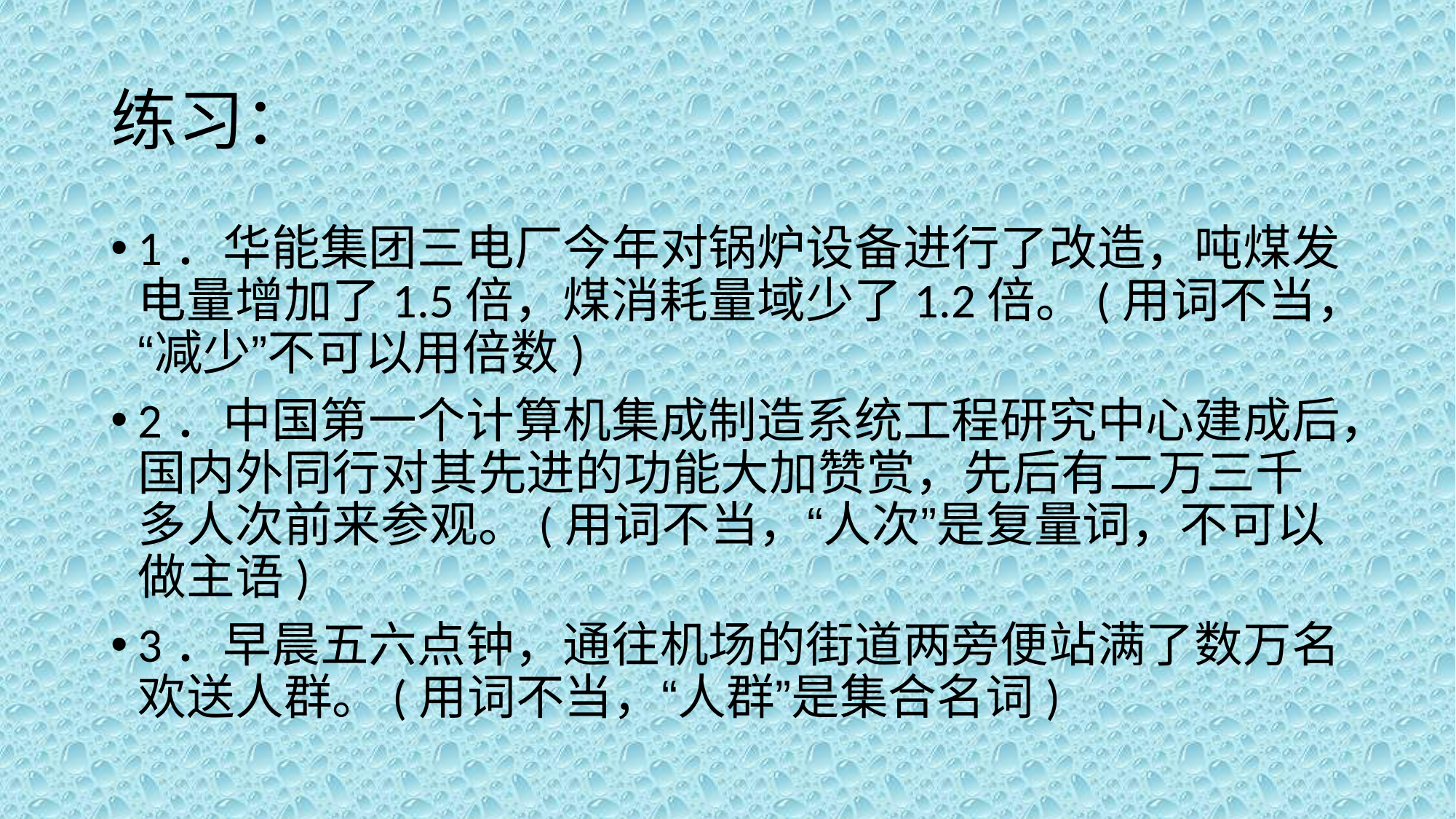

# 练习：
1．华能集团三电厂今年对锅炉设备进行了改造，吨煤发电量增加了1.5倍，煤消耗量域少了1.2倍。(用词不当，“减少”不可以用倍数)
2．中国第一个计算机集成制造系统工程研究中心建成后，国内外同行对其先进的功能大加赞赏，先后有二万三千多人次前来参观。(用词不当，“人次”是复量词，不可以做主语)
3．早晨五六点钟，通往机场的街道两旁便站满了数万名欢送人群。(用词不当，“人群”是集合名词)